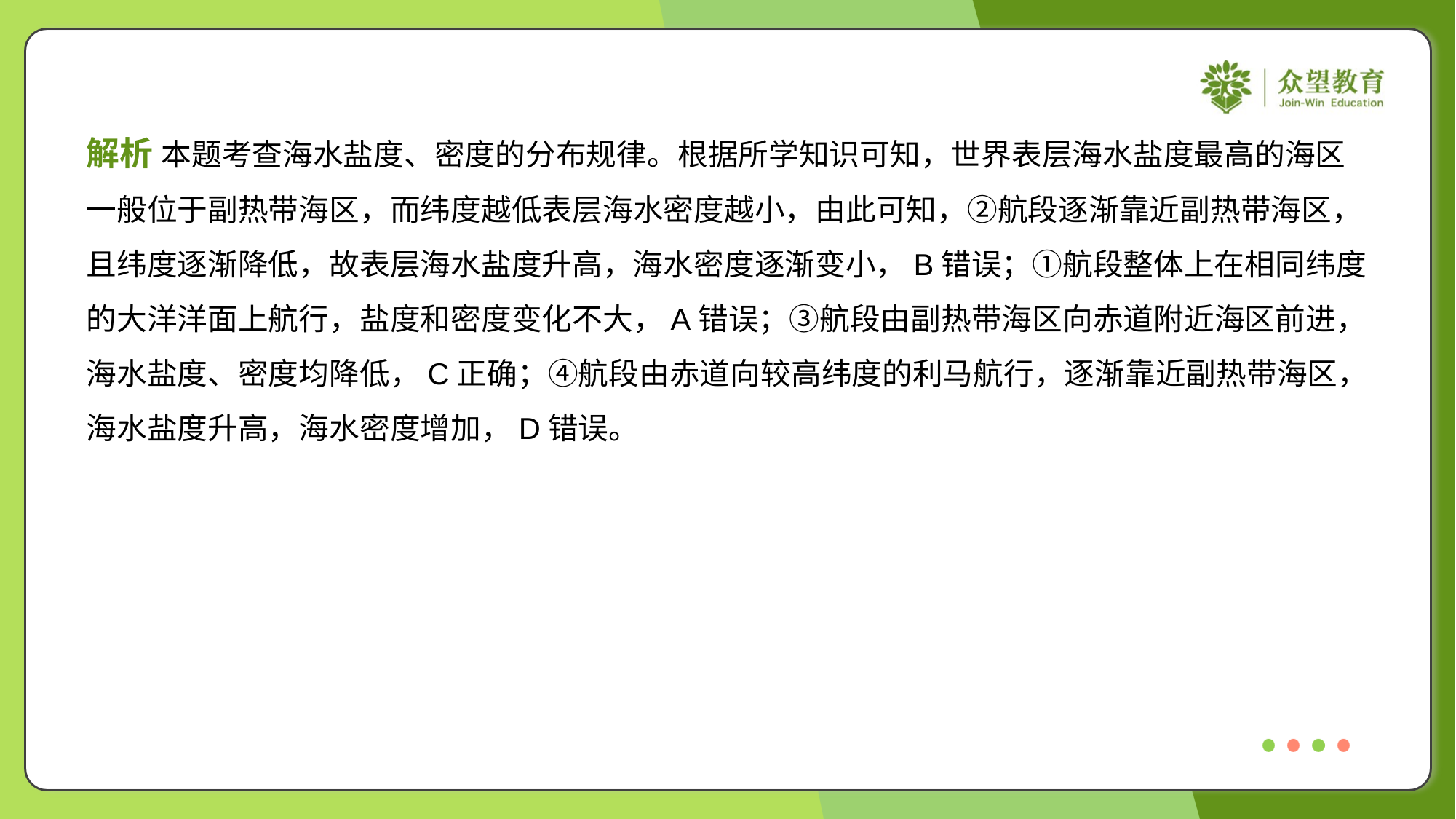

解析 本题考查海水盐度、密度的分布规律。根据所学知识可知，世界表层海水盐度最高的海区
一般位于副热带海区，而纬度越低表层海水密度越小，由此可知，②航段逐渐靠近副热带海区，
且纬度逐渐降低，故表层海水盐度升高，海水密度逐渐变小，B错误；①航段整体上在相同纬度
的大洋洋面上航行，盐度和密度变化不大，A错误；③航段由副热带海区向赤道附近海区前进，
海水盐度、密度均降低，C正确；④航段由赤道向较高纬度的利马航行，逐渐靠近副热带海区，
海水盐度升高，海水密度增加，D错误。